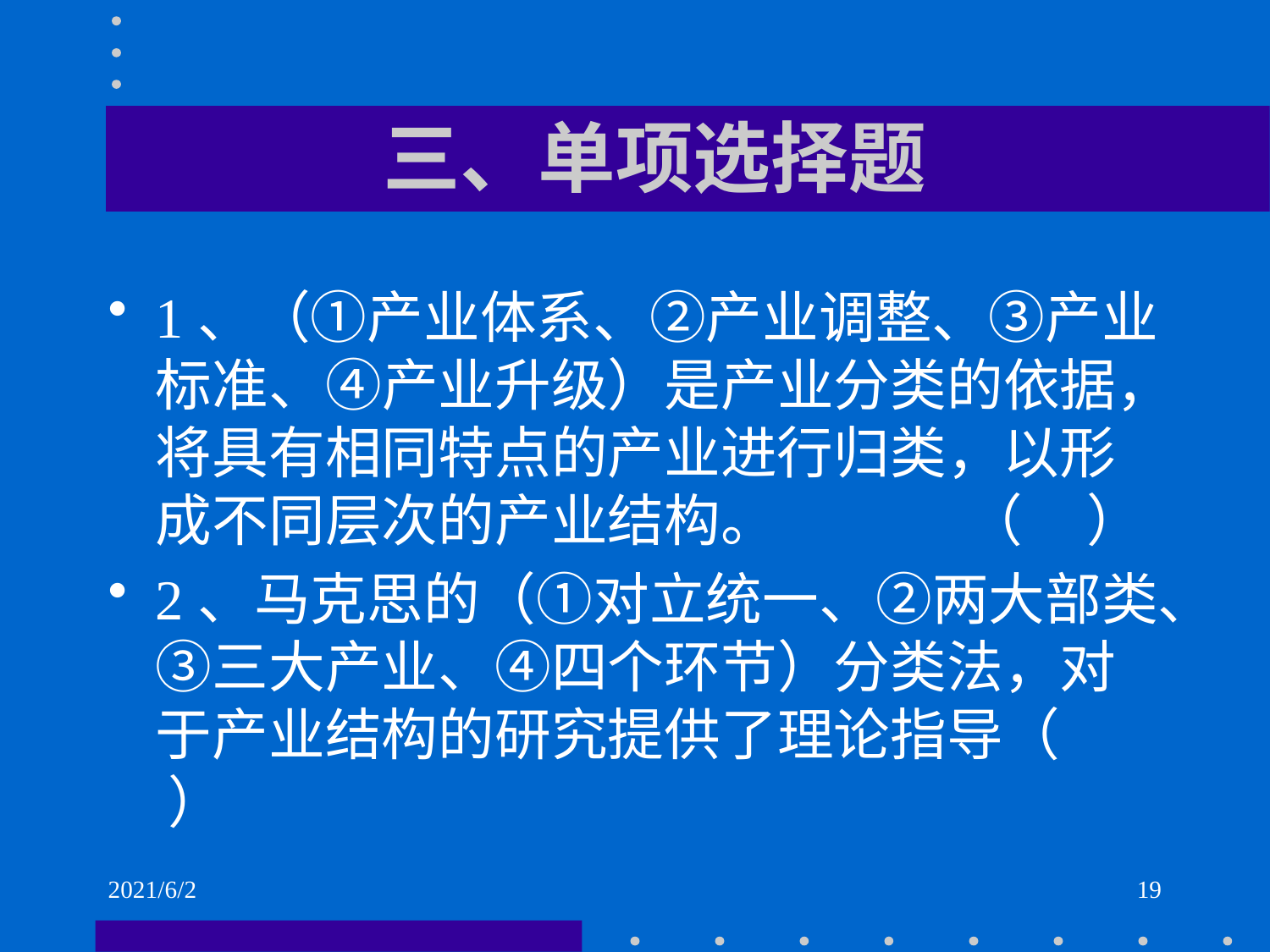

# 三、单项选择题
1、（①产业体系、②产业调整、③产业标准、④产业升级）是产业分类的依据，将具有相同特点的产业进行归类，以形成不同层次的产业结构。               （     ）
2、马克思的（①对立统一、②两大部类、③三大产业、④四个环节）分类法，对于产业结构的研究提供了理论指导（     ）
2021/6/2
19